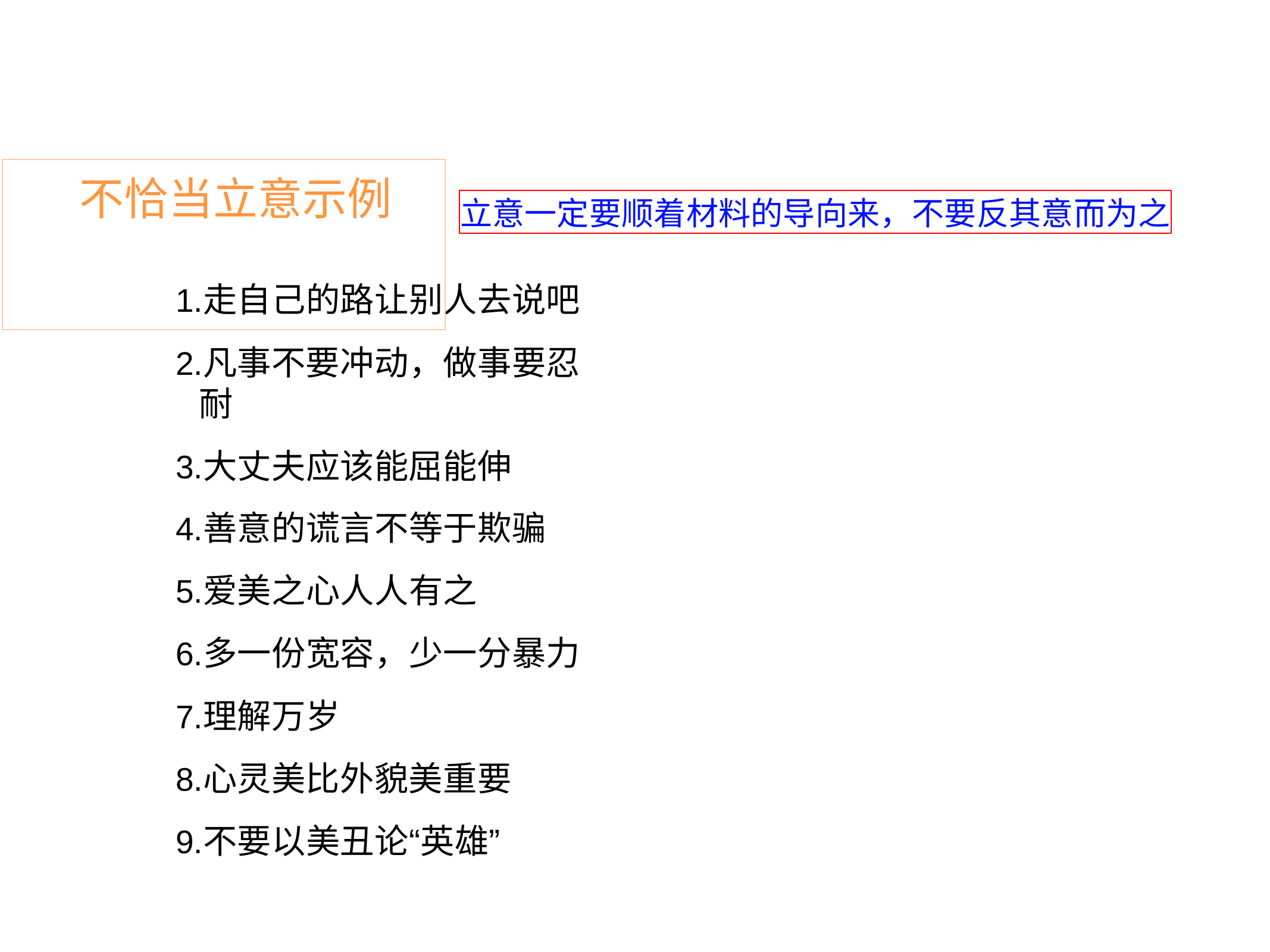

# 不恰当立意示例

立意一定要顺着材料的导向来，不要反其意而为之
走自己的路让别人去说吧
凡事不要冲动，做事要忍耐
大丈夫应该能屈能伸
善意的谎言不等于欺骗
爱美之心人人有之
多一份宽容，少一分暴力
理解万岁
心灵美比外貌美重要
不要以美丑论“英雄”